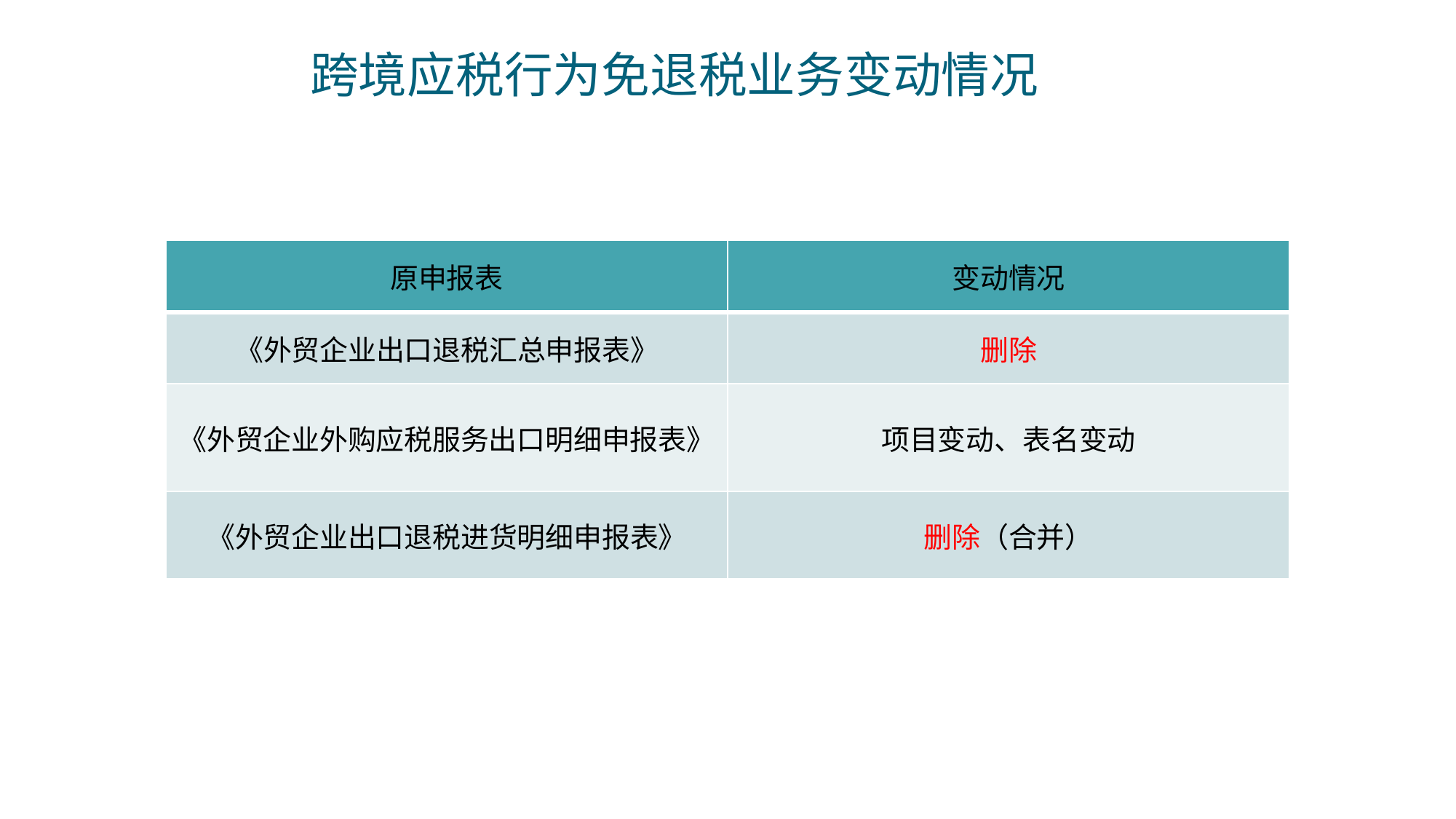

一
跨境应税行为免退税业务变动情况

| 原申报表 | 变动情况 |
| --- | --- |
| 《外贸企业出口退税汇总申报表》 | 删除 |
| 《外贸企业外购应税服务出口明细申报表》 | 项目变动、表名变动 |
| 《外贸企业出口退税进货明细申报表》 | 删除（合并） |